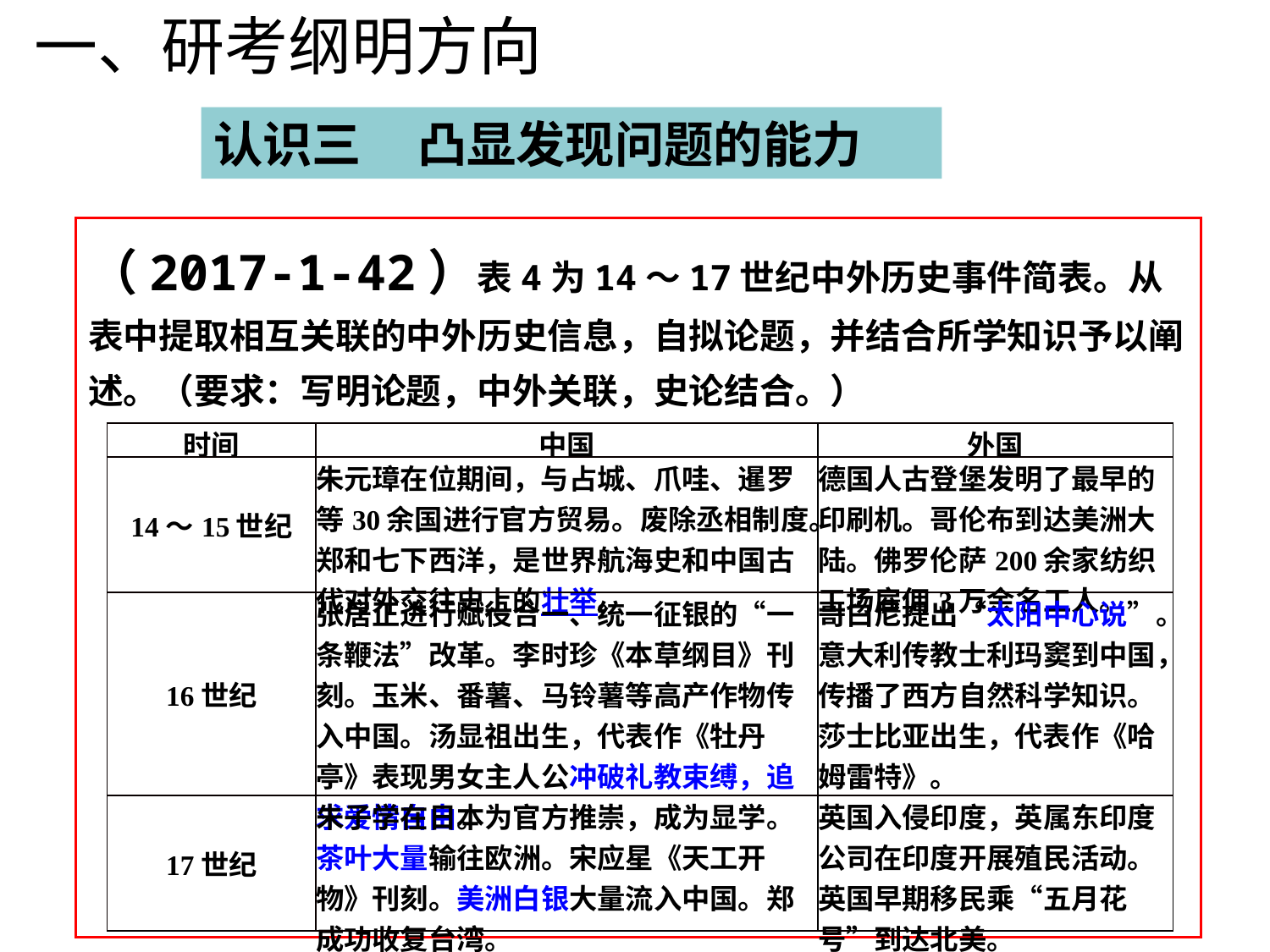

一、研考纲明方向
认识三     凸显发现问题的能力
（2017-1-42）表4为14～17世纪中外历史事件简表。从表中提取相互关联的中外历史信息，自拟论题，并结合所学知识予以阐述。（要求：写明论题，中外关联，史论结合。）

| 时间 | 中国 | 外国 |
| --- | --- | --- |
| 14～15世纪 | 朱元璋在位期间，与占城、爪哇、暹罗等30余国进行官方贸易。废除丞相制度。郑和七下西洋，是世界航海史和中国古代对外交往史上的壮举。 | 德国人古登堡发明了最早的印刷机。哥伦布到达美洲大陆。佛罗伦萨200余家纺织工场雇佣3万余名工人。 |
| 16世纪 | 张居正进行赋役合一、统一征银的“一条鞭法”改革。李时珍《本草纲目》刊刻。玉米、番薯、马铃薯等高产作物传入中国。汤显祖出生，代表作《牡丹亭》表现男女主人公冲破礼教束缚，追求爱情自由。 | 哥白尼提出“太阳中心说”。意大利传教士利玛窦到中国，传播了西方自然科学知识。莎士比亚出生，代表作《哈姆雷特》。 |
| 17世纪 | 朱子学在日本为官方推崇，成为显学。茶叶大量输往欧洲。宋应星《天工开物》刊刻。美洲白银大量流入中国。郑成功收复台湾。 | 英国入侵印度，英属东印度公司在印度开展殖民活动。英国早期移民乘“五月花号”到达北美。 |